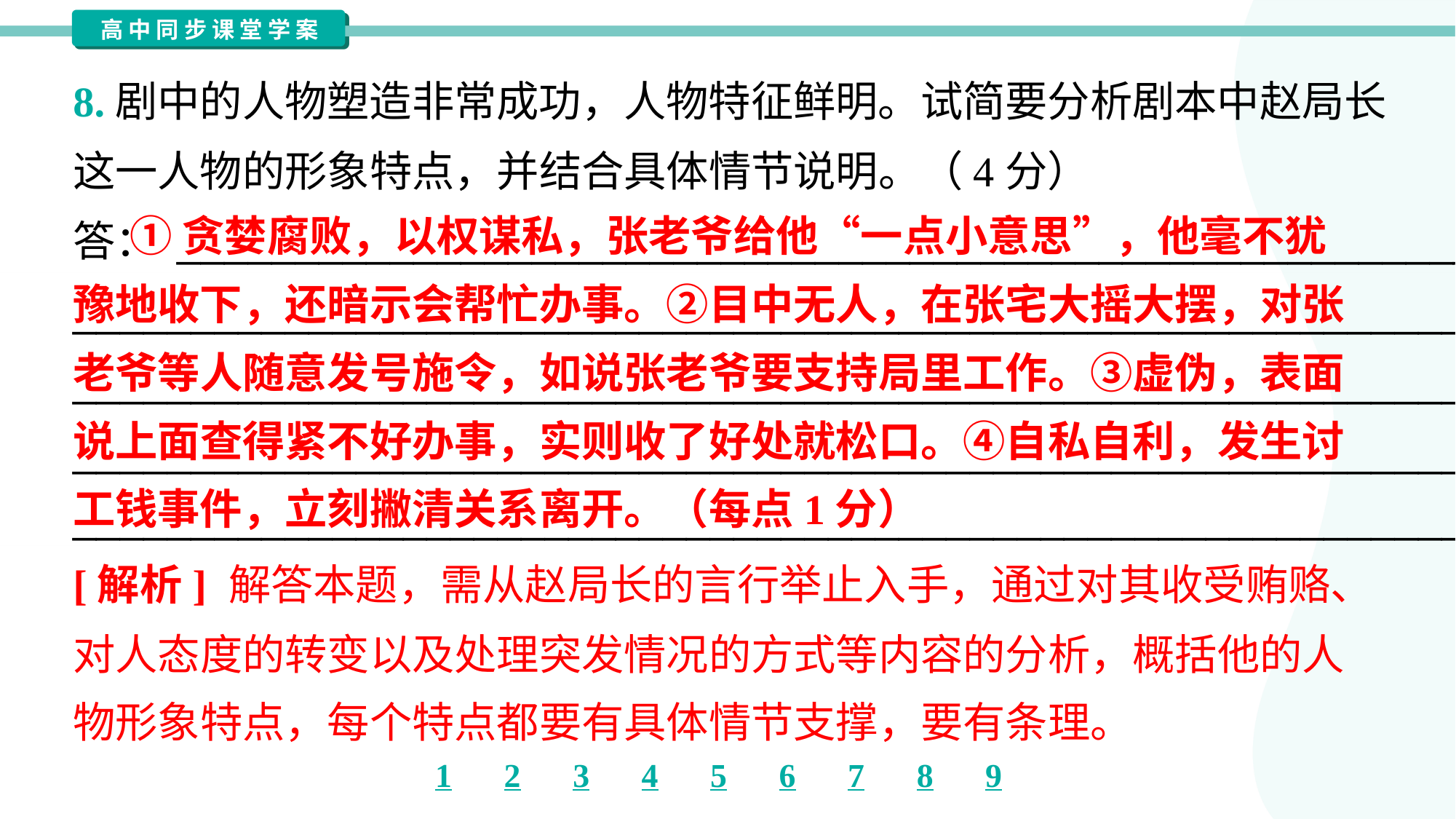

8.剧中的人物塑造非常成功，人物特征鲜明。试简要分析剧本中赵局长
这一人物的形象特点，并结合具体情节说明。（4分）
答： ________________________________________________________
_____________________________________________________________
_____________________________________________________________
_____________________________________________________________
_____________________________________________________________
      ①贪婪腐败，以权谋私，张老爷给他“一点小意思”，他毫不犹
豫地收下，还暗示会帮忙办事。②目中无人，在张宅大摇大摆，对张
老爷等人随意发号施令，如说张老爷要支持局里工作。③虚伪，表面
说上面查得紧不好办事，实则收了好处就松口。④自私自利，发生讨
工钱事件，立刻撇清关系离开。（每点1分）
[解析] 解答本题，需从赵局长的言行举止入手，通过对其收受贿赂、
对人态度的转变以及处理突发情况的方式等内容的分析，概括他的人
物形象特点，每个特点都要有具体情节支撑，要有条理。